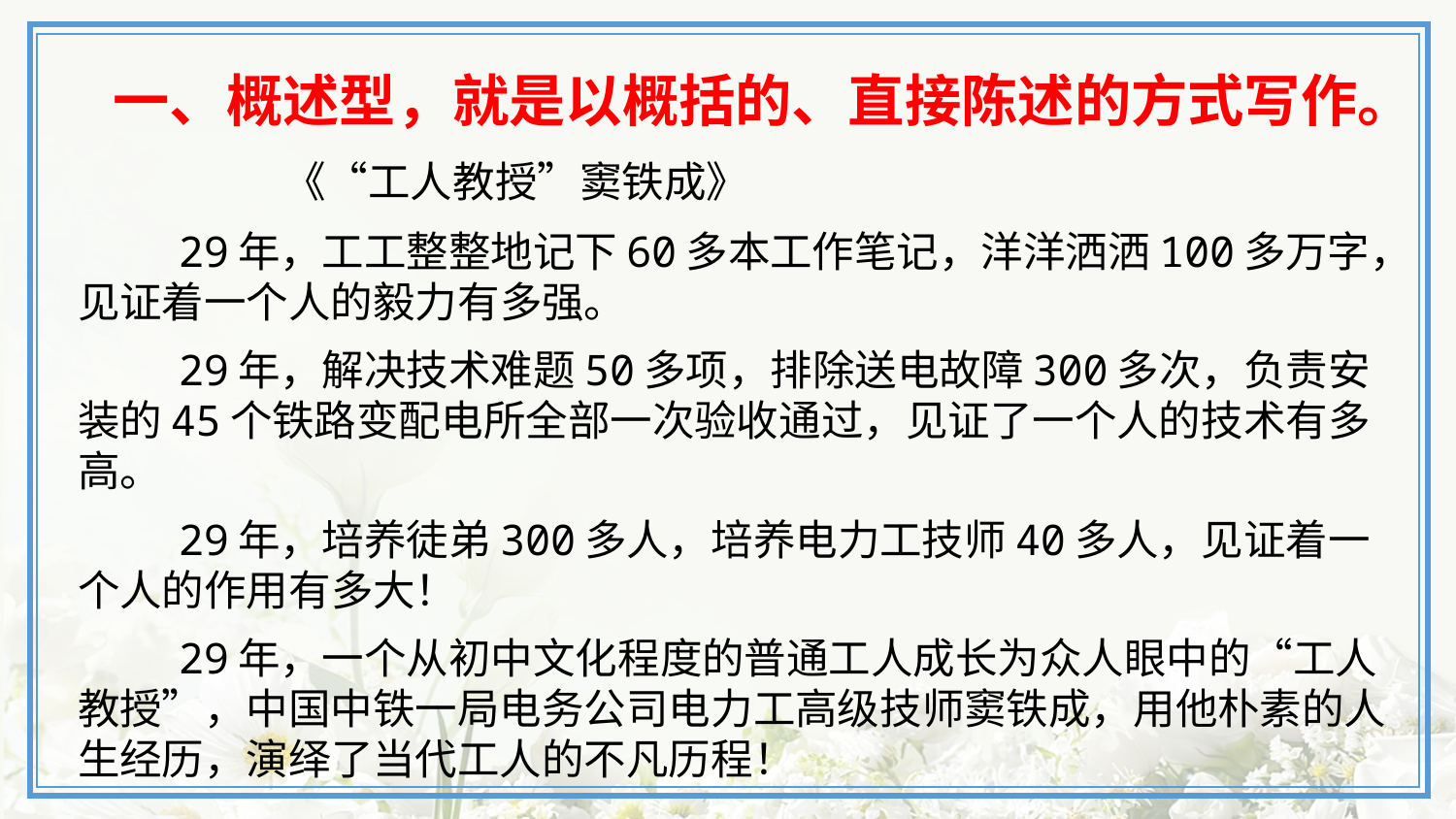

# 一、概述型，就是以概括的、直接陈述的方式写作。

　　　       《“工人教授”窦铁成》
    29年，工工整整地记下60多本工作笔记，洋洋洒洒100多万字，见证着一个人的毅力有多强。
    29年，解决技术难题50多项，排除送电故障300多次，负责安装的45个铁路变配电所全部一次验收通过，见证了一个人的技术有多高。
    29年，培养徒弟300多人，培养电力工技师40多人，见证着一个人的作用有多大！
    29年，一个从初中文化程度的普通工人成长为众人眼中的“工人教授”，中国中铁一局电务公司电力工高级技师窦铁成，用他朴素的人生经历，演绎了当代工人的不凡历程！